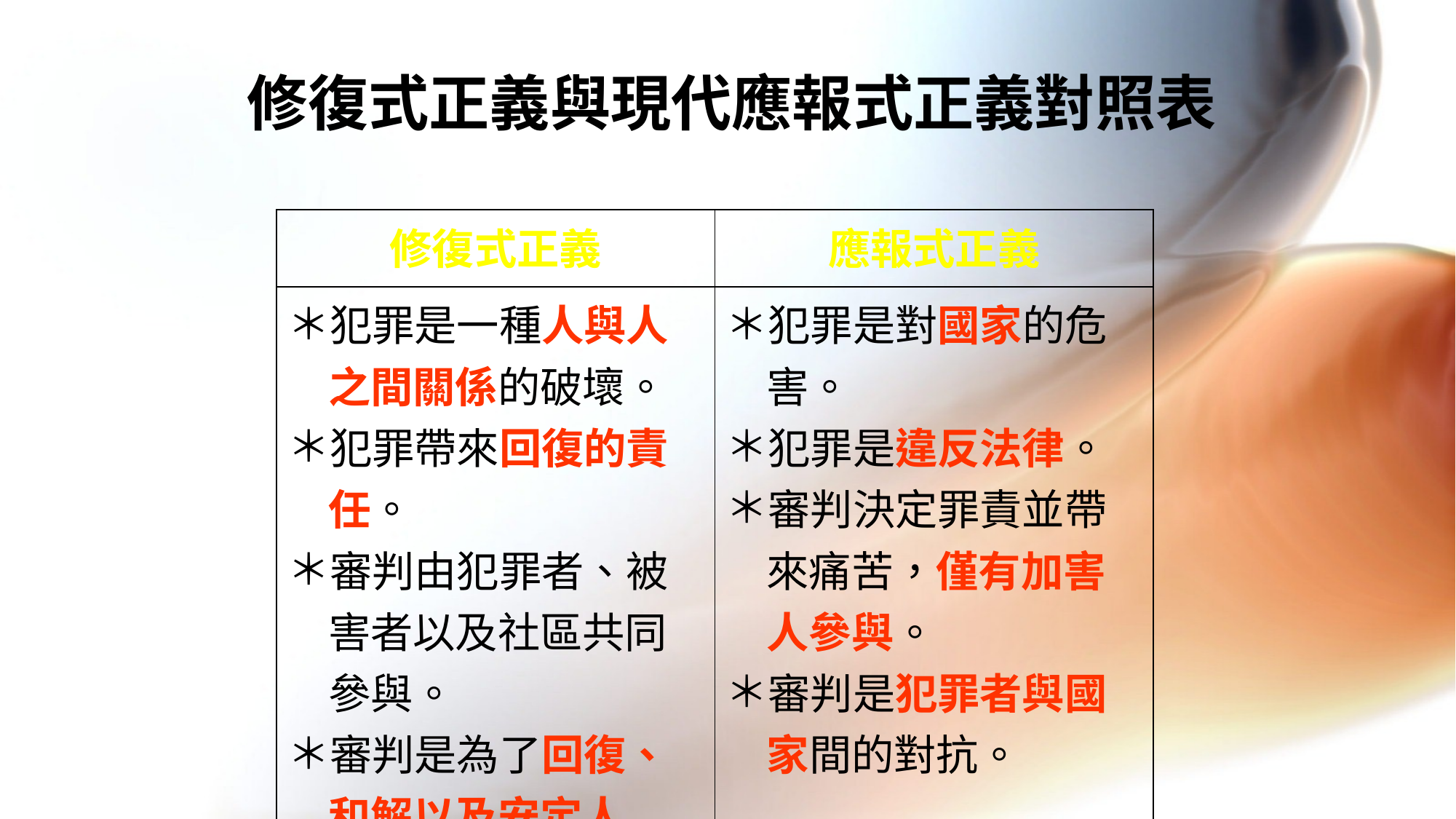

# 修復式正義與現代應報式正義對照表
| 修復式正義 | 應報式正義 |
| --- | --- |
| 犯罪是一種人與人之間關係的破壞。 犯罪帶來回復的責任。 審判由犯罪者、被害者以及社區共同參與。 審判是為了回復、和解以及安定人心。 | 犯罪是對國家的危害。 犯罪是違反法律。 審判決定罪責並帶來痛苦，僅有加害人參與。 審判是犯罪者與國家間的對抗。 |